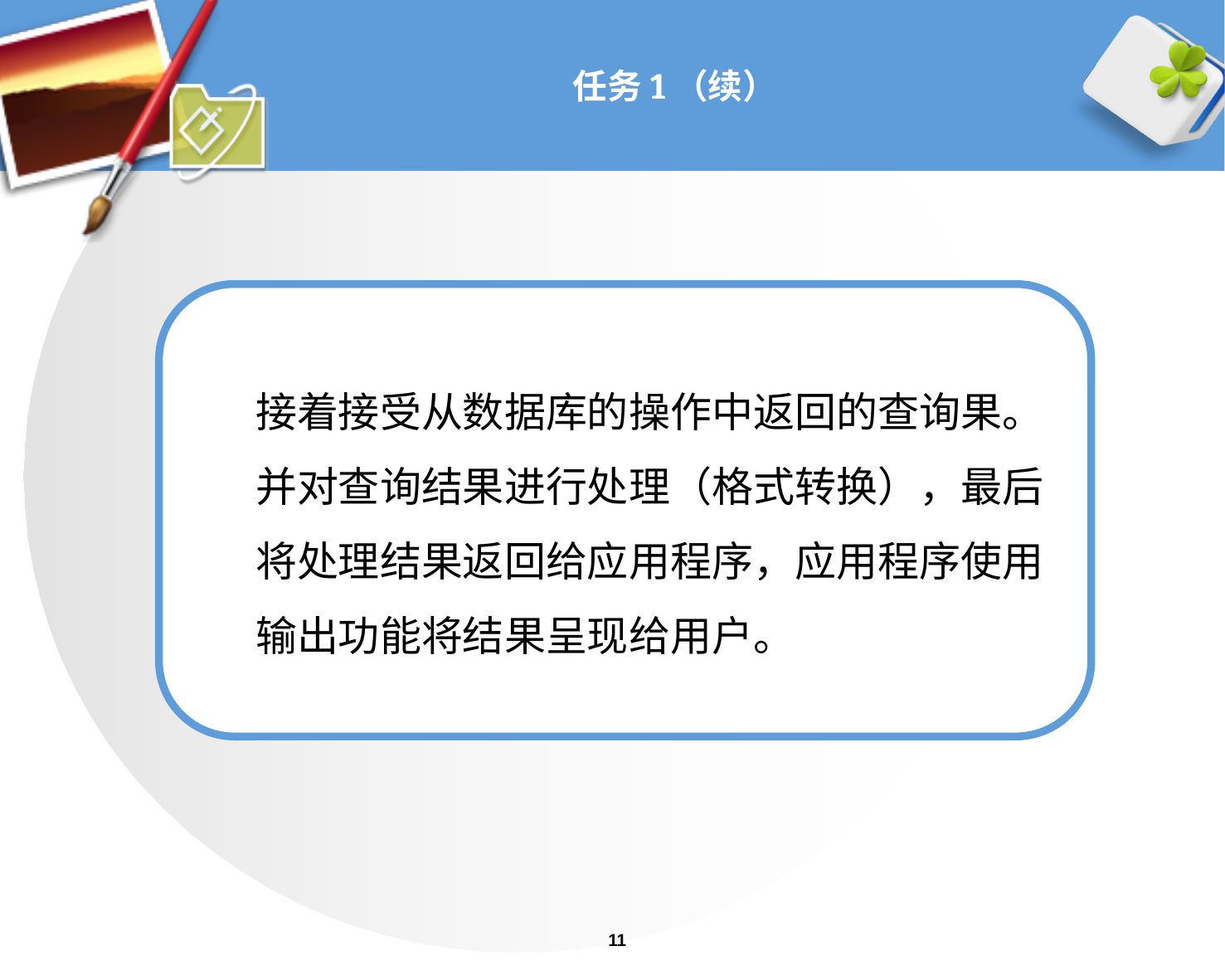

# 任务1（续）
接着接受从数据库的操作中返回的查询果。
并对查询结果进行处理（格式转换），最后
将处理结果返回给应用程序，应用程序使用
输出功能将结果呈现给用户。
11